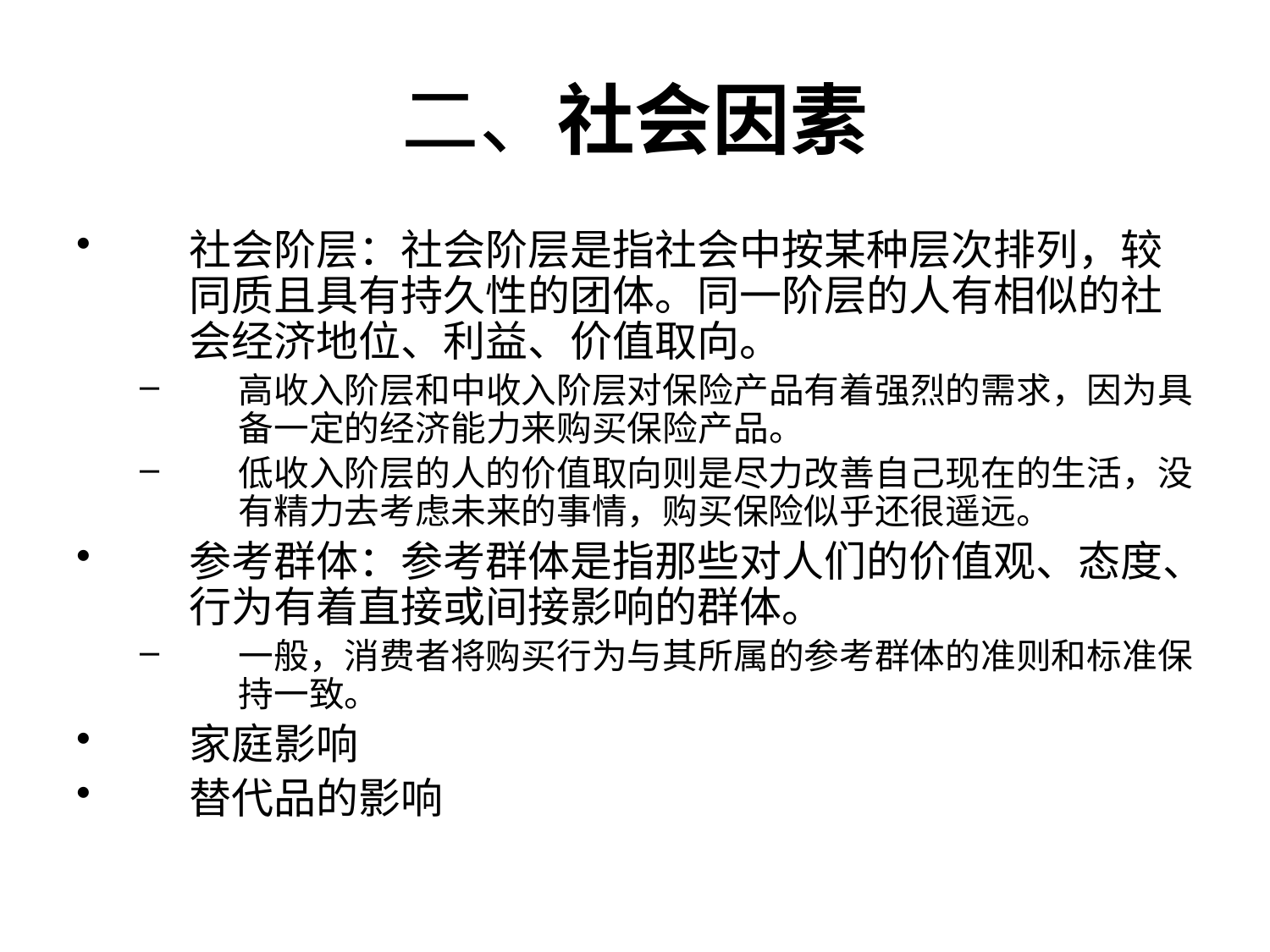

# 二、社会因素
社会阶层：社会阶层是指社会中按某种层次排列，较同质且具有持久性的团体。同一阶层的人有相似的社会经济地位、利益、价值取向。
高收入阶层和中收入阶层对保险产品有着强烈的需求，因为具备一定的经济能力来购买保险产品。
低收入阶层的人的价值取向则是尽力改善自己现在的生活，没有精力去考虑未来的事情，购买保险似乎还很遥远。
参考群体：参考群体是指那些对人们的价值观、态度、行为有着直接或间接影响的群体。
一般，消费者将购买行为与其所属的参考群体的准则和标准保持一致。
家庭影响
替代品的影响